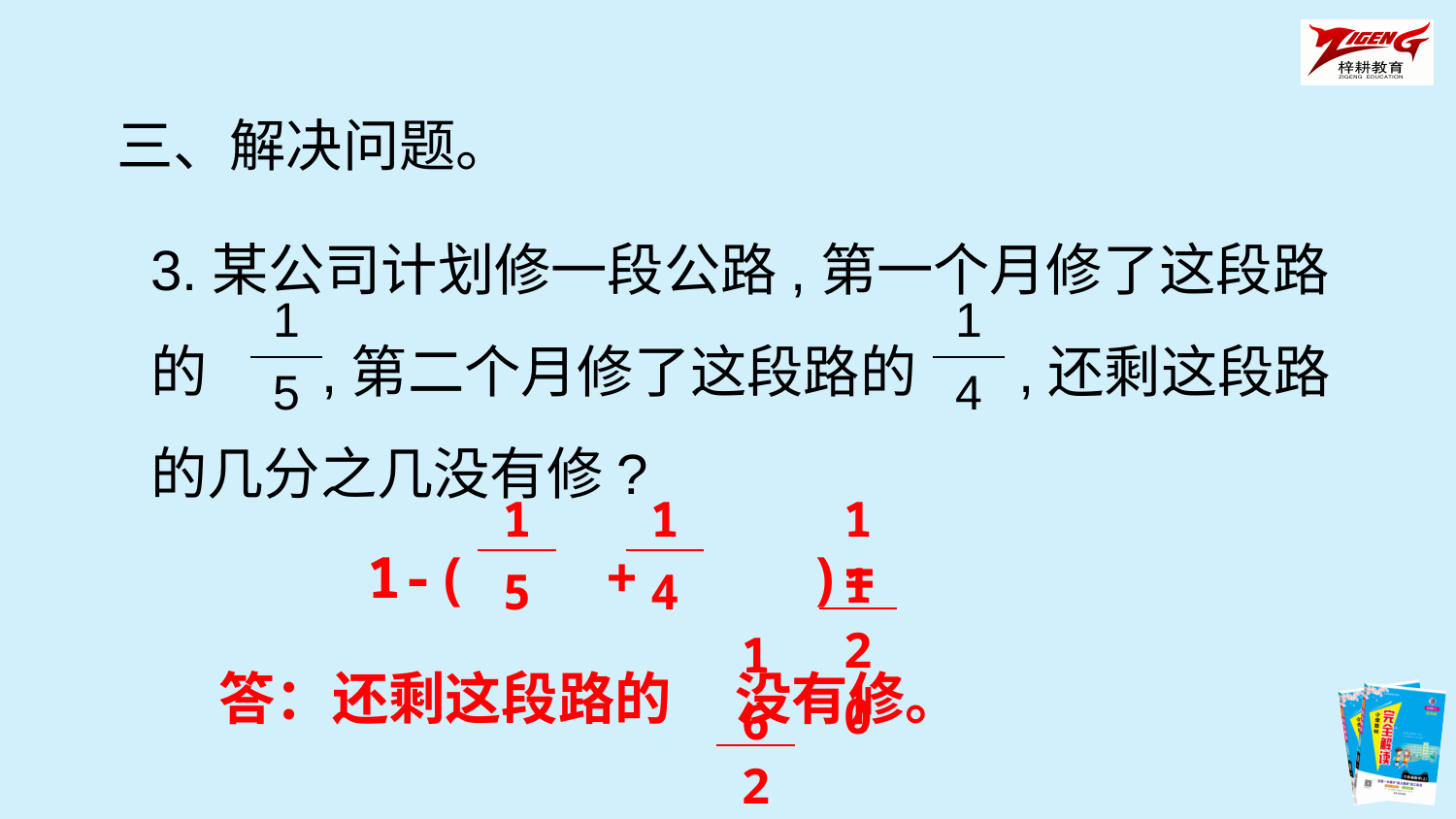

三、解决问题。
3.某公司计划修一段公路,第一个月修了这段路的        ,第二个月修了这段路的       ,还剩这段路的几分之几没有修?
| 1 |
| --- |
| 5 |
| 1 |
| --- |
| 4 |
| 1 |
| --- |
| 5 |
| 1 |
| --- |
| 4 |
| 11 |
| --- |
| 20 |
1-(    +     )=
| 16 |
| --- |
| 24 |
答：还剩这段路的     没有修。